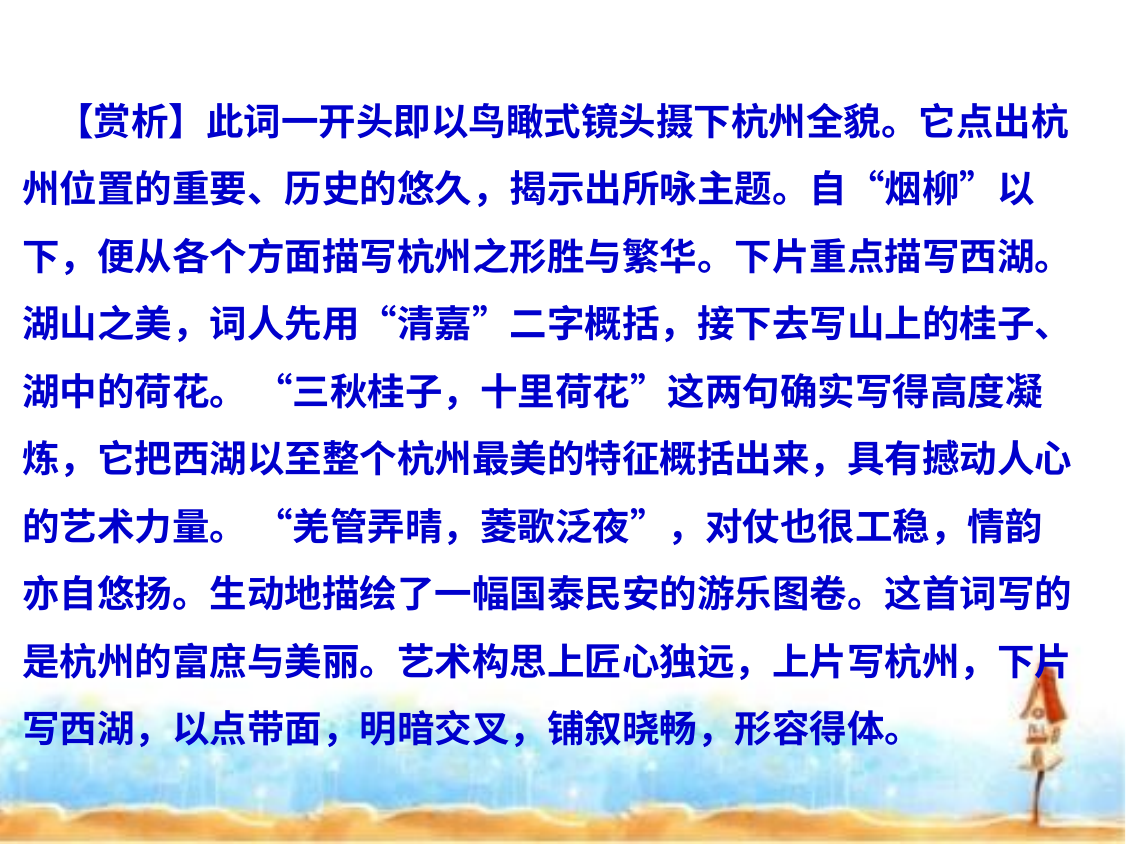

【赏析】此词一开头即以鸟瞰式镜头摄下杭州全貌。它点出杭州位置的重要、历史的悠久，揭示出所咏主题。自“烟柳”以下，便从各个方面描写杭州之形胜与繁华。下片重点描写西湖。湖山之美，词人先用“清嘉”二字概括，接下去写山上的桂子、湖中的荷花。 “三秋桂子，十里荷花”这两句确实写得高度凝炼，它把西湖以至整个杭州最美的特征概括出来，具有撼动人心的艺术力量。 “羌管弄晴，菱歌泛夜”，对仗也很工稳，情韵亦自悠扬。生动地描绘了一幅国泰民安的游乐图卷。这首词写的是杭州的富庶与美丽。艺术构思上匠心独远，上片写杭州，下片写西湖，以点带面，明暗交叉，铺叙晓畅，形容得体。